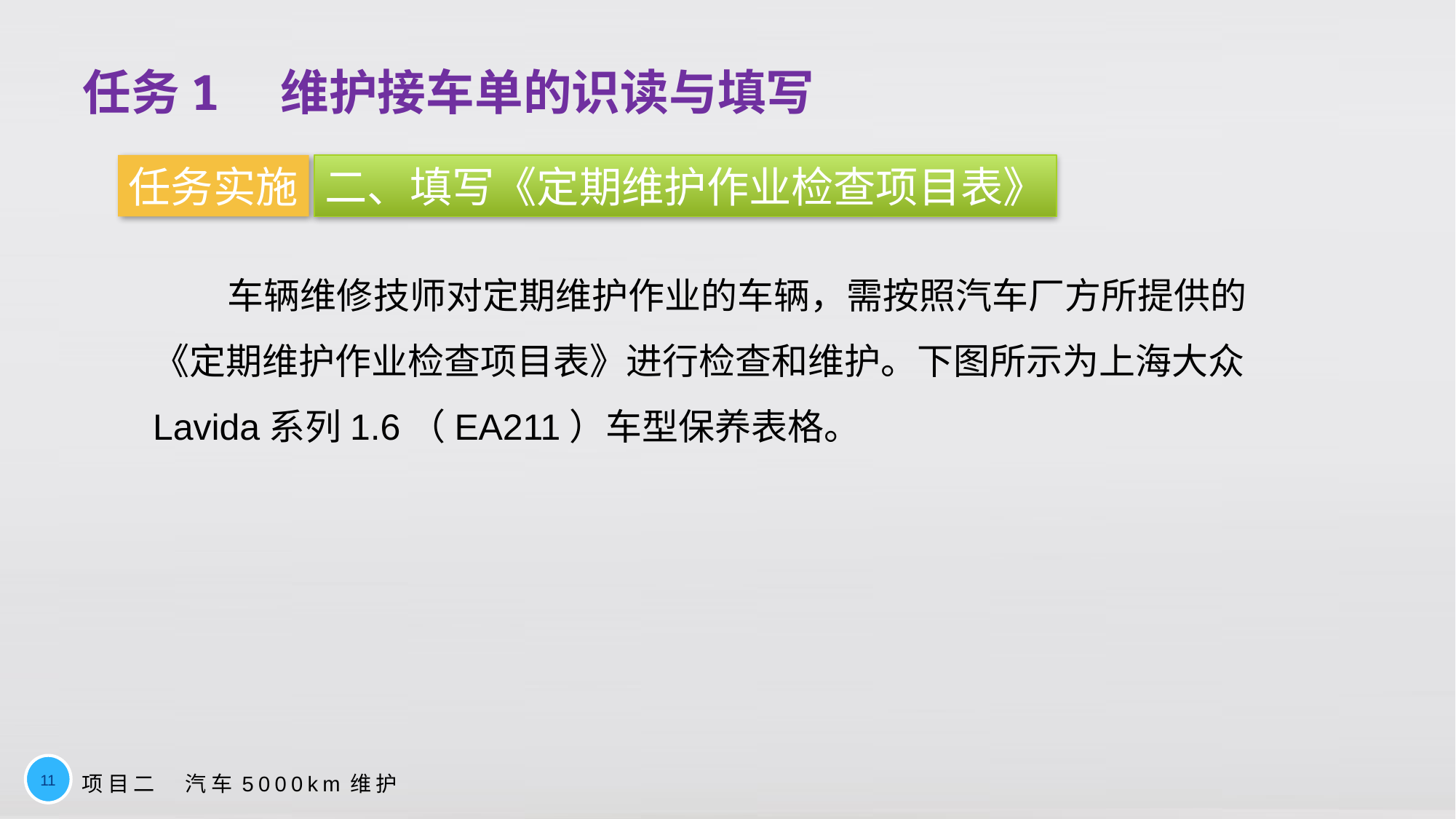

任务1　维护接车单的识读与填写
任务实施
二、填写《定期维护作业检查项目表》
车辆维修技师对定期维护作业的车辆，需按照汽车厂方所提供的《定期维护作业检查项目表》进行检查和维护。下图所示为上海大众Lavida系列1.6（EA211）车型保养表格。
11